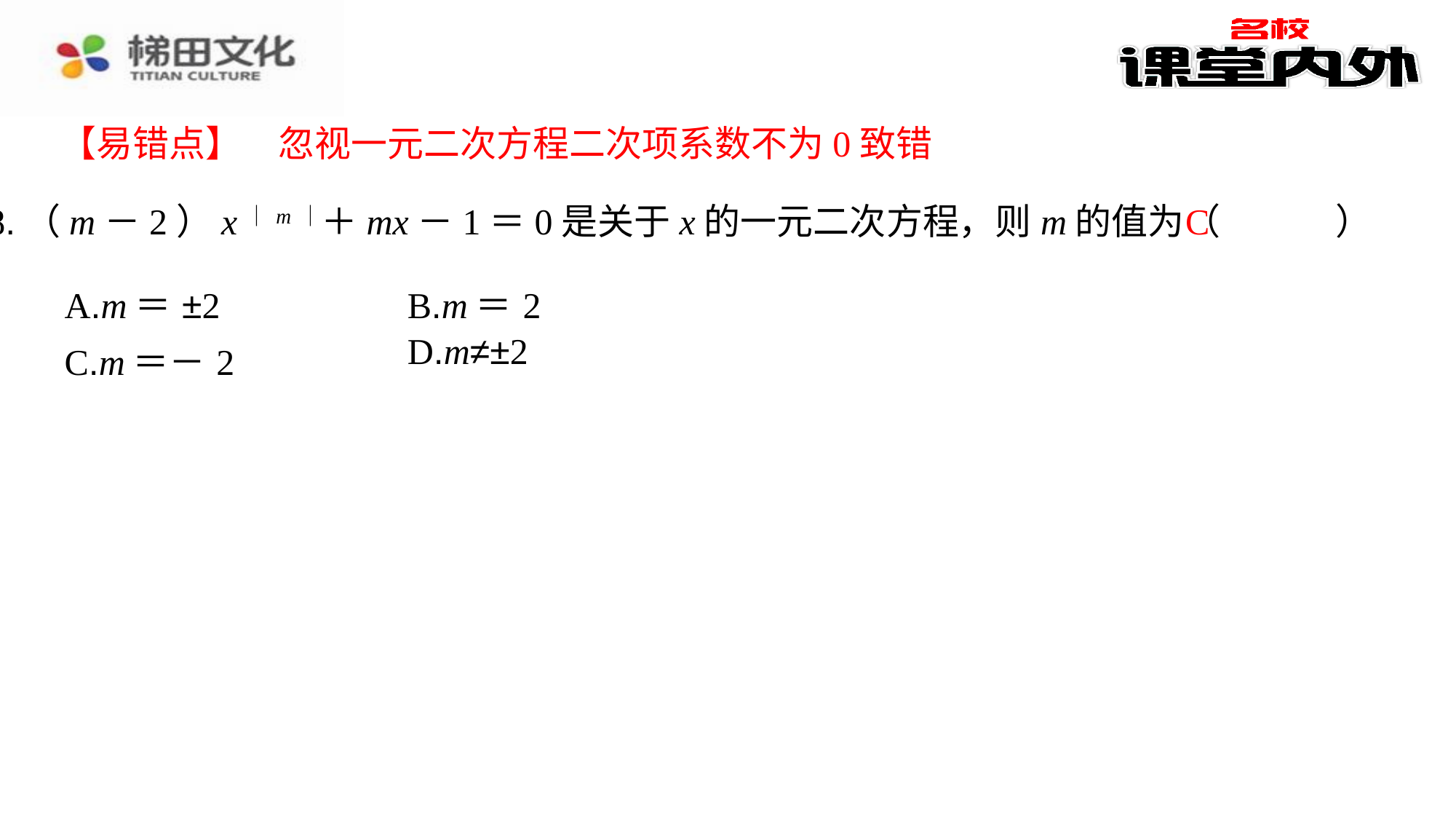

【易错点】　忽视一元二次方程二次项系数不为0致错
C
8.（m－2）x｜m｜＋mx－1＝0是关于x的一元二次方程，则m的值为（　C　）
| A.m＝±2 | B.m＝2 |
| --- | --- |
| C.m＝－2 | D.m≠±2 |